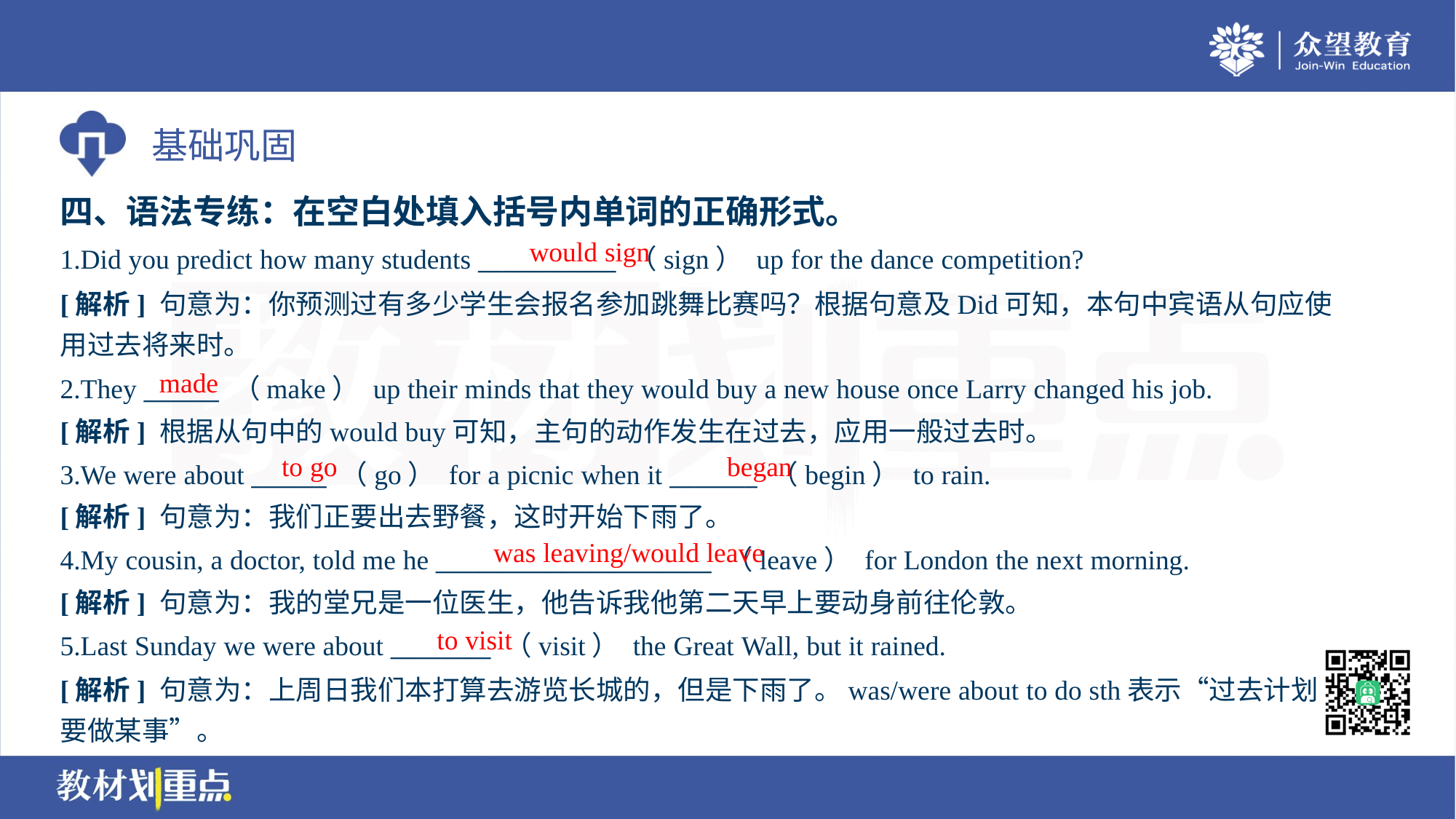

四、语法专练：在空白处填入括号内单词的正确形式。
would sign
1.Did you predict how many students ___________ （sign） up for the dance competition?
[解析] 句意为：你预测过有多少学生会报名参加跳舞比赛吗？根据句意及Did可知，本句中宾语从句应使
用过去将来时。
made
2.They ______ （make） up their minds that they would buy a new house once Larry changed his job.
[解析] 根据从句中的would buy可知，主句的动作发生在过去，应用一般过去时。
to go
began
3.We were about ______ （go） for a picnic when it _______ （begin） to rain.
[解析] 句意为：我们正要出去野餐，这时开始下雨了。
was leaving/would leave
4.My cousin, a doctor, told me he ______________________ （leave） for London the next morning.
[解析] 句意为：我的堂兄是一位医生，他告诉我他第二天早上要动身前往伦敦。
to visit
5.Last Sunday we were about ________ （visit） the Great Wall, but it rained.
[解析] 句意为：上周日我们本打算去游览长城的，但是下雨了。was/were about to do sth表示“过去计划
要做某事”。